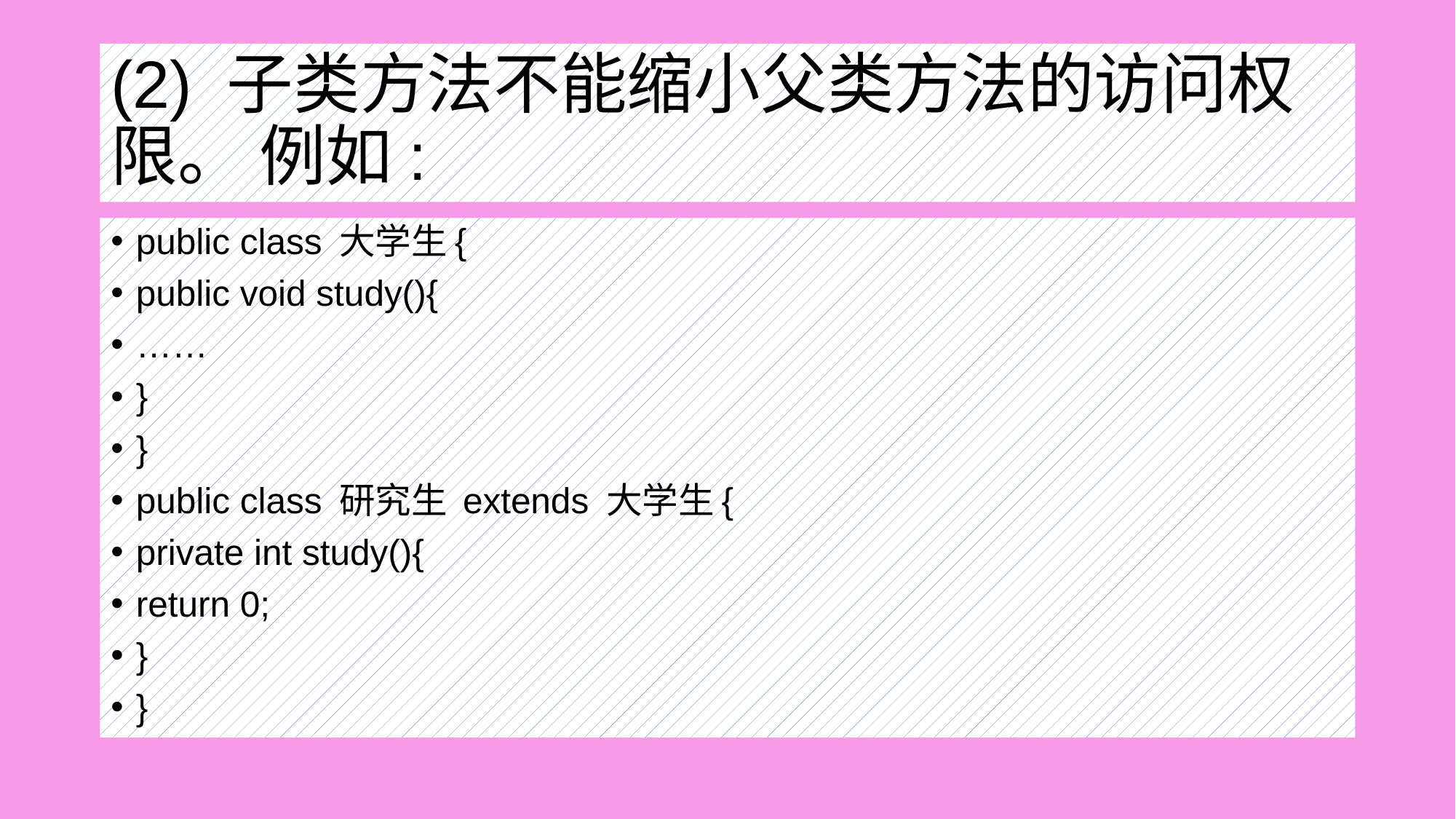

# (2) 子类方法不能缩小父类方法的访问权限。 例如:
public class 大学生{
public void study(){
……
}
}
public class 研究生 extends 大学生{
private int study(){
return 0;
}
}